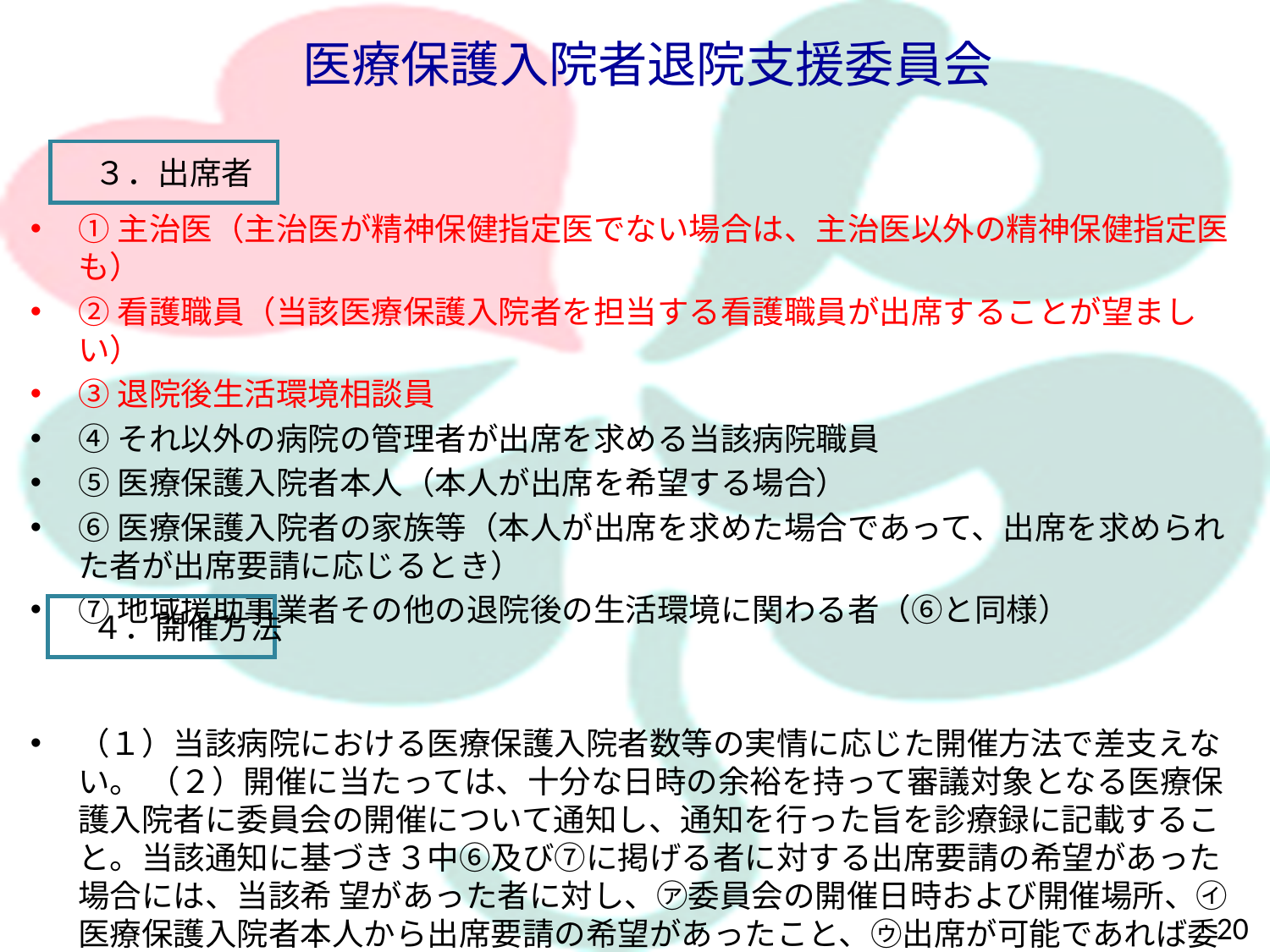

医療保護入院者退院支援委員会
　３．出席者

①主治医（主治医が精神保健指定医でない場合は、主治医以外の精神保健指定医も）
②看護職員（当該医療保護入院者を担当する看護職員が出席することが望ましい）
③退院後生活環境相談員
④それ以外の病院の管理者が出席を求める当該病院職員
⑤医療保護入院者本人（本人が出席を希望する場合）
⑥医療保護入院者の家族等（本人が出席を求めた場合であって、出席を求められた者が出席要請に応じるとき）
⑦地域援助事業者その他の退院後の生活環境に関わる者（⑥と同様）

（１）当該病院における医療保護入院者数等の実情に応じた開催方法で差支えない。 （２）開催に当たっては、十分な日時の余裕を持って審議対象となる医療保護入院者に委員会の開催について通知し、通知を行った旨を診療録に記載すること。当該通知に基づき３中⑥及び⑦に掲げる者に対する出席要請の希望があった場合には、当該希 望があった者に対し、㋐委員会の開催日時および開催場所、㋑医療保護入院者本人から出席要請の希望があったこと、㋒出席が可能であれば委員会に出席されたいこと、㋓文書による意見提出も可能であること、を通知すること。
　４．開催方法
20